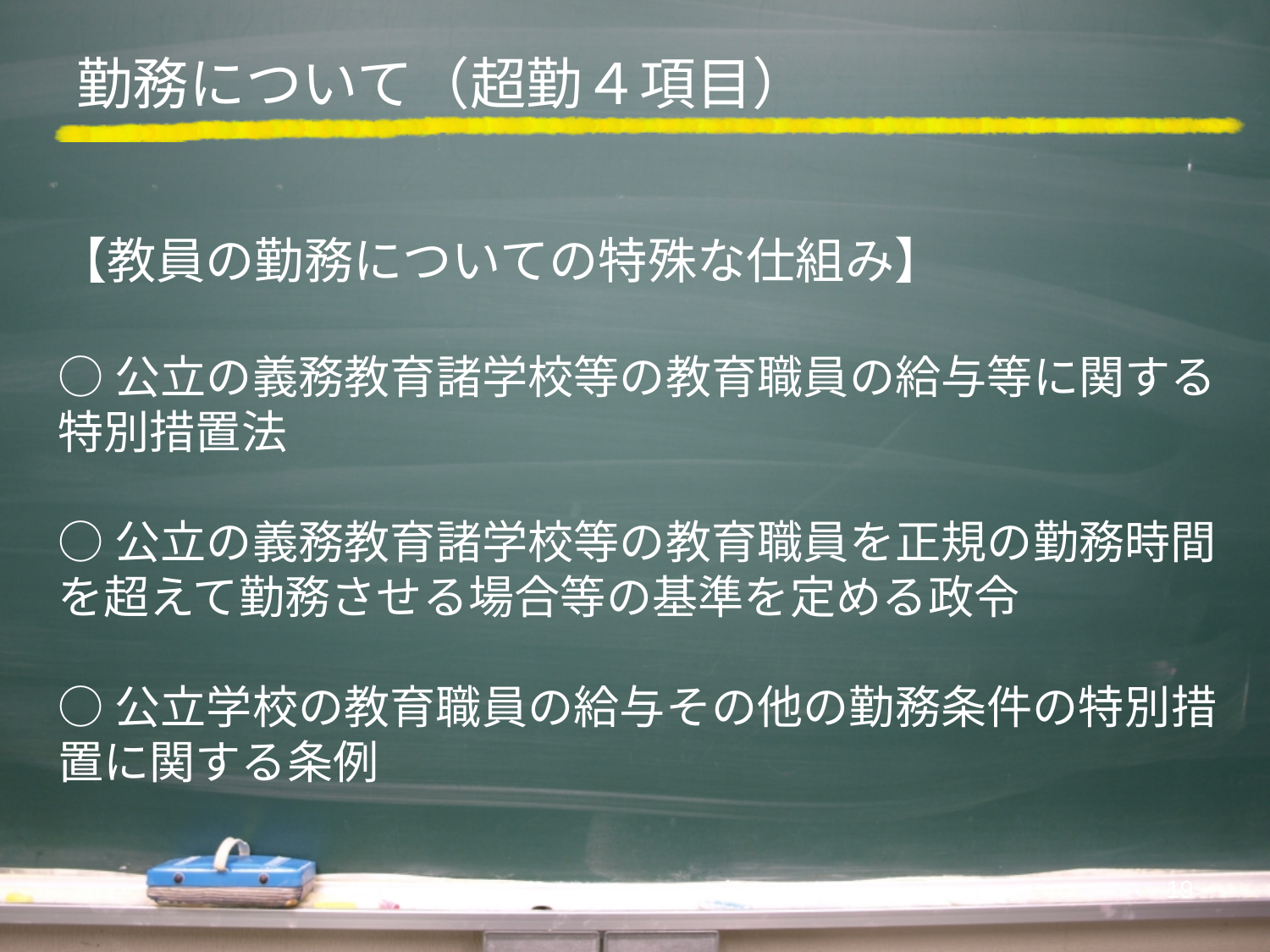

# 勤務について（超勤４項目）
【教員の勤務についての特殊な仕組み】

○公立の義務教育諸学校等の教育職員の給与等に関する特別措置法

○公立の義務教育諸学校等の教育職員を正規の勤務時間を超えて勤務させる場合等の基準を定める政令

○公立学校の教育職員の給与その他の勤務条件の特別措置に関する条例
19